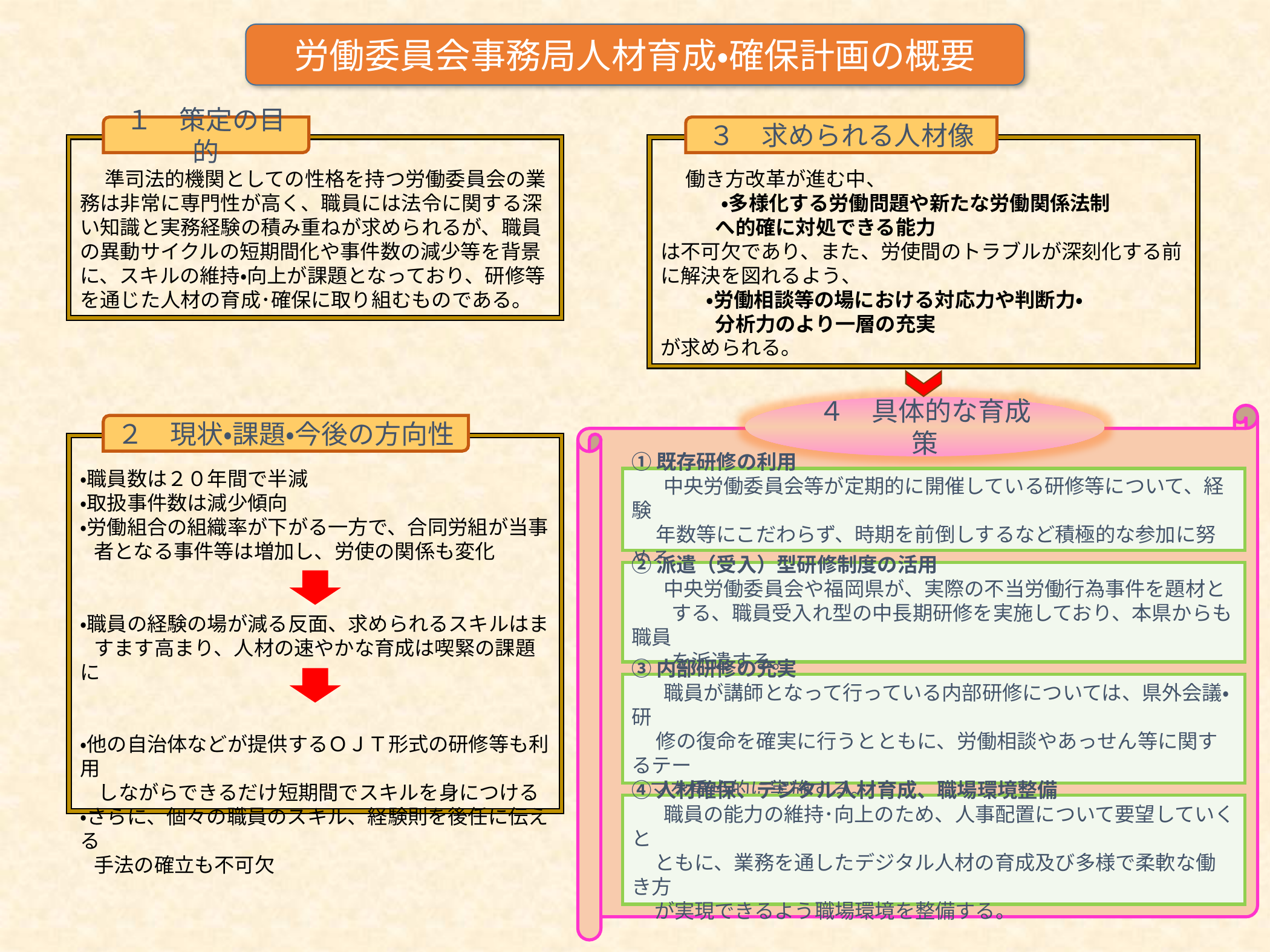

労働委員会事務局人材育成・確保計画の概要
１　策定の目的
３　求められる人材像
　 働き方改革が進む中、
　　　・多様化する労働問題や新たな労働関係法制
           へ的確に対処できる能力
は不可欠であり、また、労使間のトラブルが深刻化する前に解決を図れるよう、
         ・労働相談等の場における対応力や判断力・
           分析力のより一層の充実
が求められる。
　 準司法的機関としての性格を持つ労働委員会の業務は非常に専門性が高く、職員には法令に関する深い知識と実務経験の積み重ねが求められるが、職員の異動サイクルの短期間化や事件数の減少等を背景に、スキルの維持・向上が課題となっており、研修等を通じた人材の育成･確保に取り組むものである。

４　具体的な育成策

２　現状・課題・今後の方向性

・職員数は２０年間で半減
・取扱事件数は減少傾向
・労働組合の組織率が下がる一方で、合同労組が当事
  者となる事件等は増加し、労使の関係も変化

・職員の経験の場が減る反面、求められるスキルはま
  すます高まり、人材の速やかな育成は喫緊の課題に

・他の自治体などが提供するＯＪＴ形式の研修等も利用
   しながらできるだけ短期間でスキルを身につける
・さらに、個々の職員のスキル、経験則を後任に伝える
  手法の確立も不可欠

①既存研修の利用
      中央労働委員会等が定期的に開催している研修等について、経験
　 年数等にこだわらず、時期を前倒しするなど積極的な参加に努める。
②派遣（受入）型研修制度の活用
      中央労働委員会や福岡県が、実際の不当労働行為事件を題材と
　　する、職員受入れ型の中長期研修を実施しており、本県からも職員
　　を派遣する。

③内部研修の充実
      職員が講師となって行っている内部研修については、県外会議・研
　 修の復命を確実に行うとともに、労働相談やあっせん等に関するテー
   マを重点的に実施する。
④人材確保、デジタル人材育成、職場環境整備
      職員の能力の維持･向上のため、人事配置について要望していくと
    ともに、業務を通したデジタル人材の育成及び多様で柔軟な働き方
    が実現できるよう職場環境を整備する。